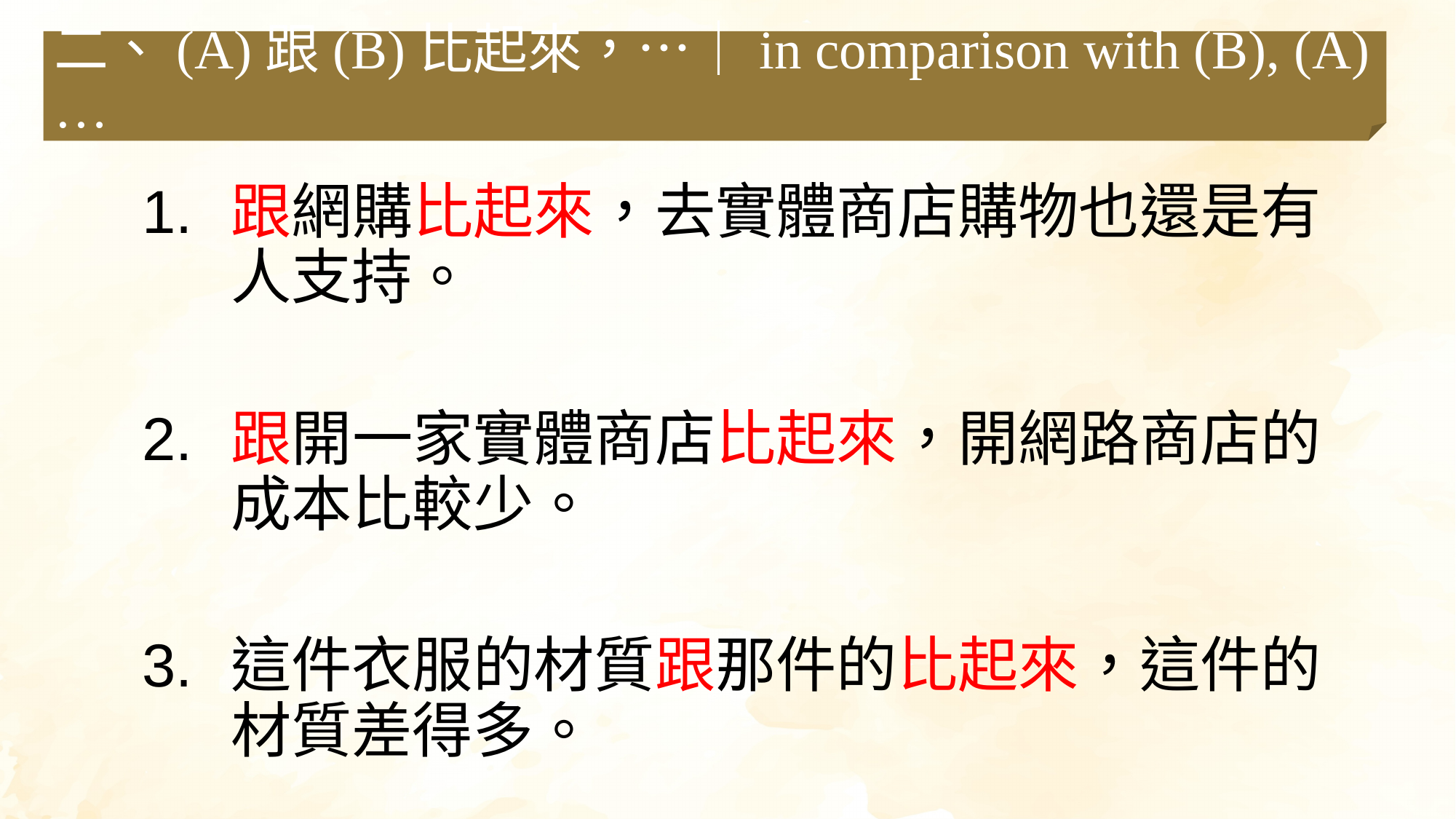

二、(A)跟(B)比起來，…｜in comparison with (B), (A)…
跟網購比起來，去實體商店購物也還是有人支持。

跟開一家實體商店比起來，開網路商店的成本比較少。

這件衣服的材質跟那件的比起來，這件的材質差得多。